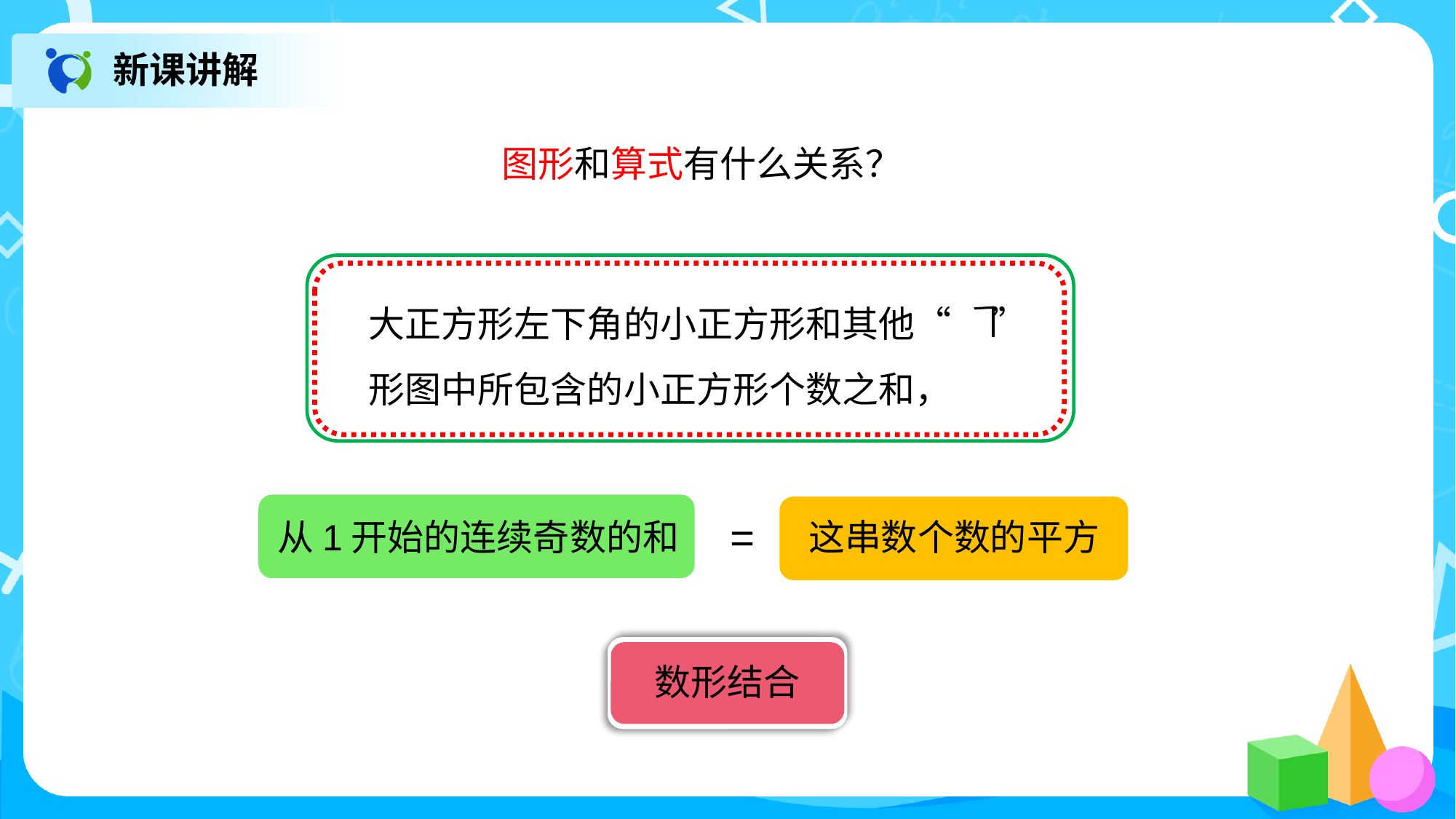

新课讲解
图形和算式有什么关系？

大正方形左下角的小正方形和其他“     ”
形图中所包含的小正方形个数之和，

从1开始的连续奇数的和

这串数个数的平方
=

数形结合